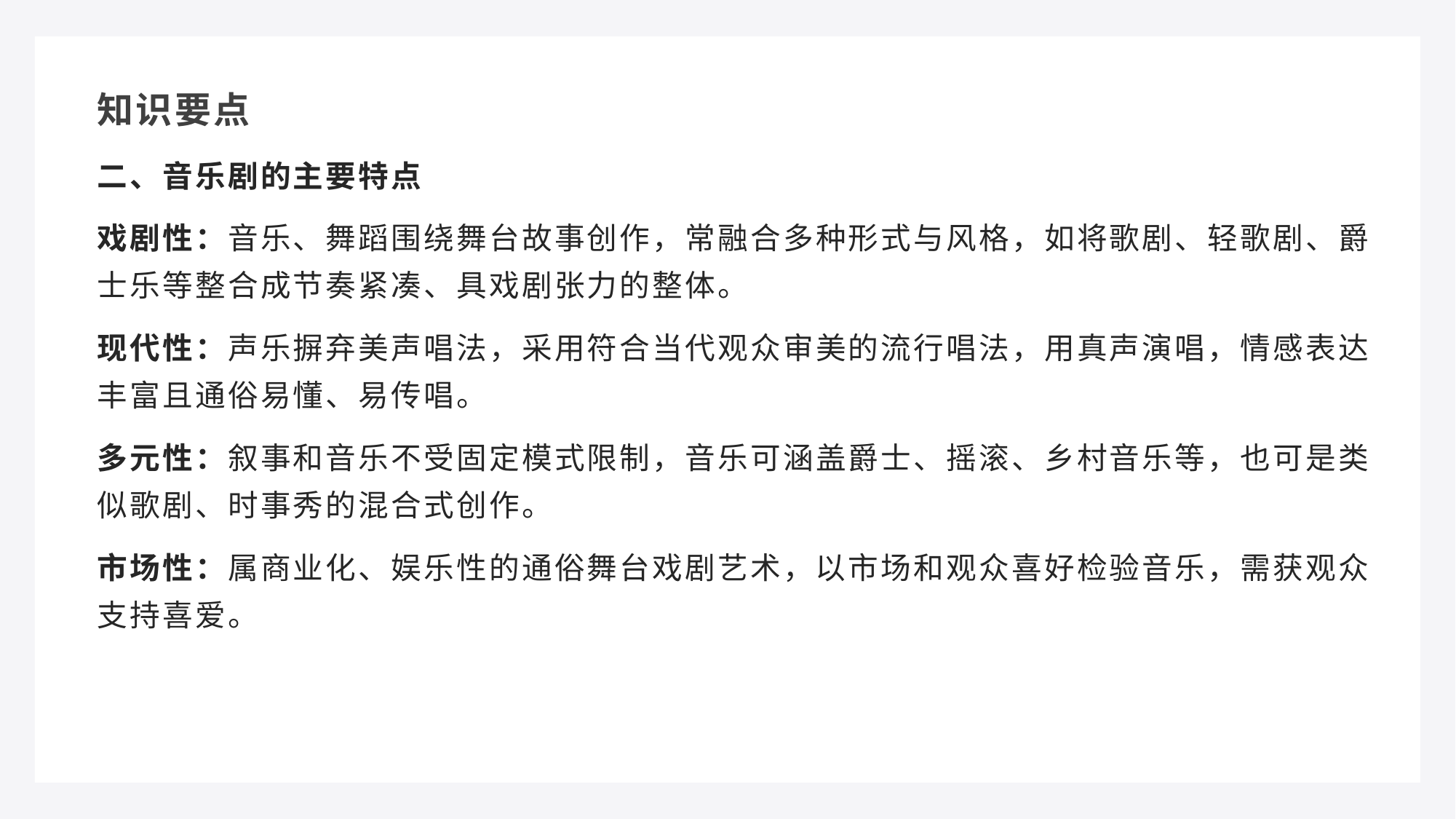

知识要点
二、音乐剧的主要特点
戏剧性：音乐、舞蹈围绕舞台故事创作，常融合多种形式与风格，如将歌剧、轻歌剧、爵士乐等整合成节奏紧凑、具戏剧张力的整体。
现代性：声乐摒弃美声唱法，采用符合当代观众审美的流行唱法，用真声演唱，情感表达丰富且通俗易懂、易传唱。
多元性：叙事和音乐不受固定模式限制，音乐可涵盖爵士、摇滚、乡村音乐等，也可是类似歌剧、时事秀的混合式创作。
市场性：属商业化、娱乐性的通俗舞台戏剧艺术，以市场和观众喜好检验音乐，需获观众支持喜爱。